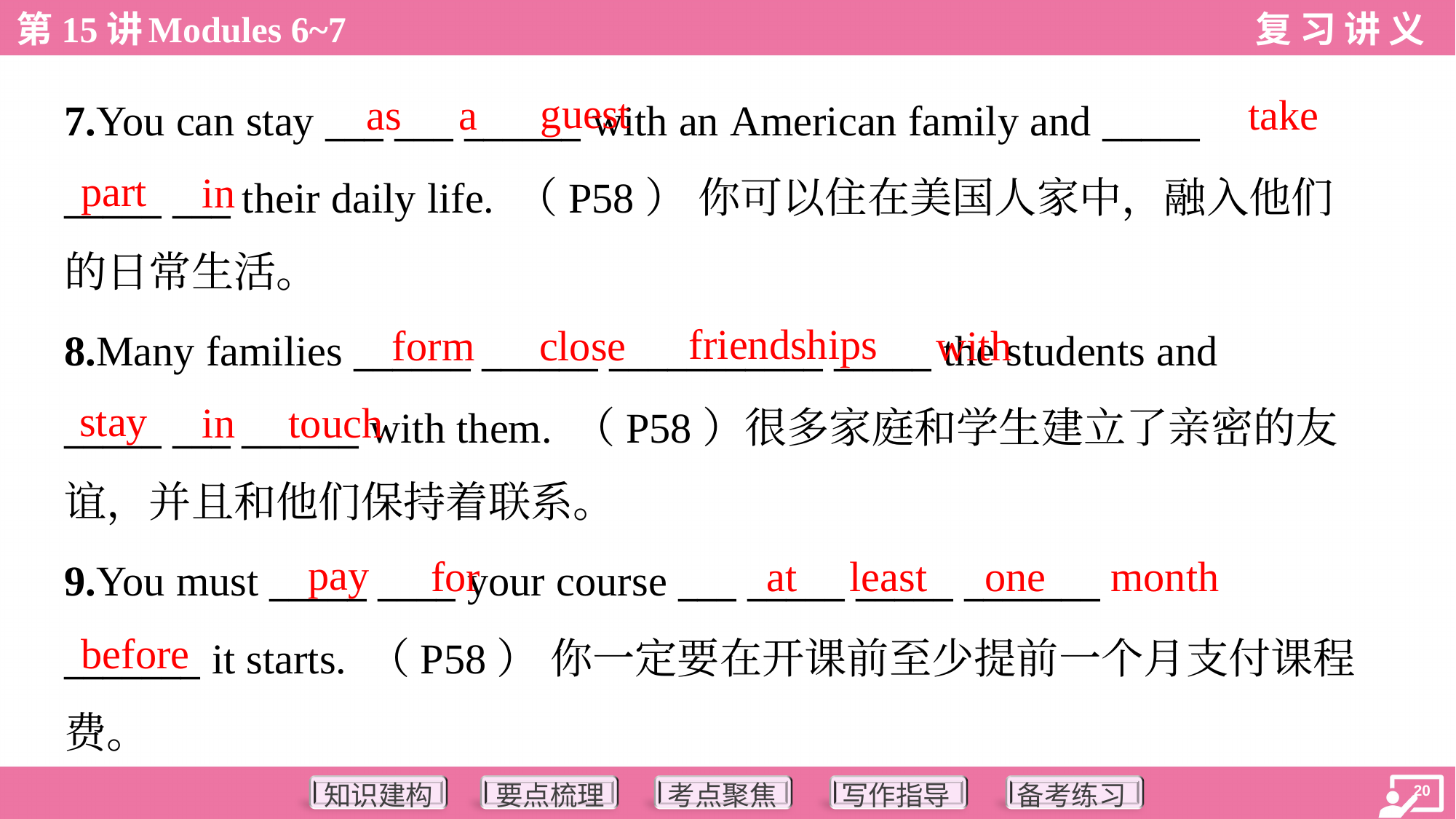

guest
as
a
take
7.You can stay ___ ___ ______ with an American family and _____
_____ ___ their daily life. （P58） 你可以住在美国人家中，融入他们
的日常生活。
part
in
friendships
form
close
with
8.Many families ______ ______ ___________ _____ the students and
_____ ___ ______ with them. （P58）很多家庭和学生建立了亲密的友
谊，并且和他们保持着联系。
stay
in
touch
pay
for
at
least
one
month
9.You must _____ ____ your course ___ _____ _____ _______
_______ it starts. （P58） 你一定要在开课前至少提前一个月支付课程
费。
before